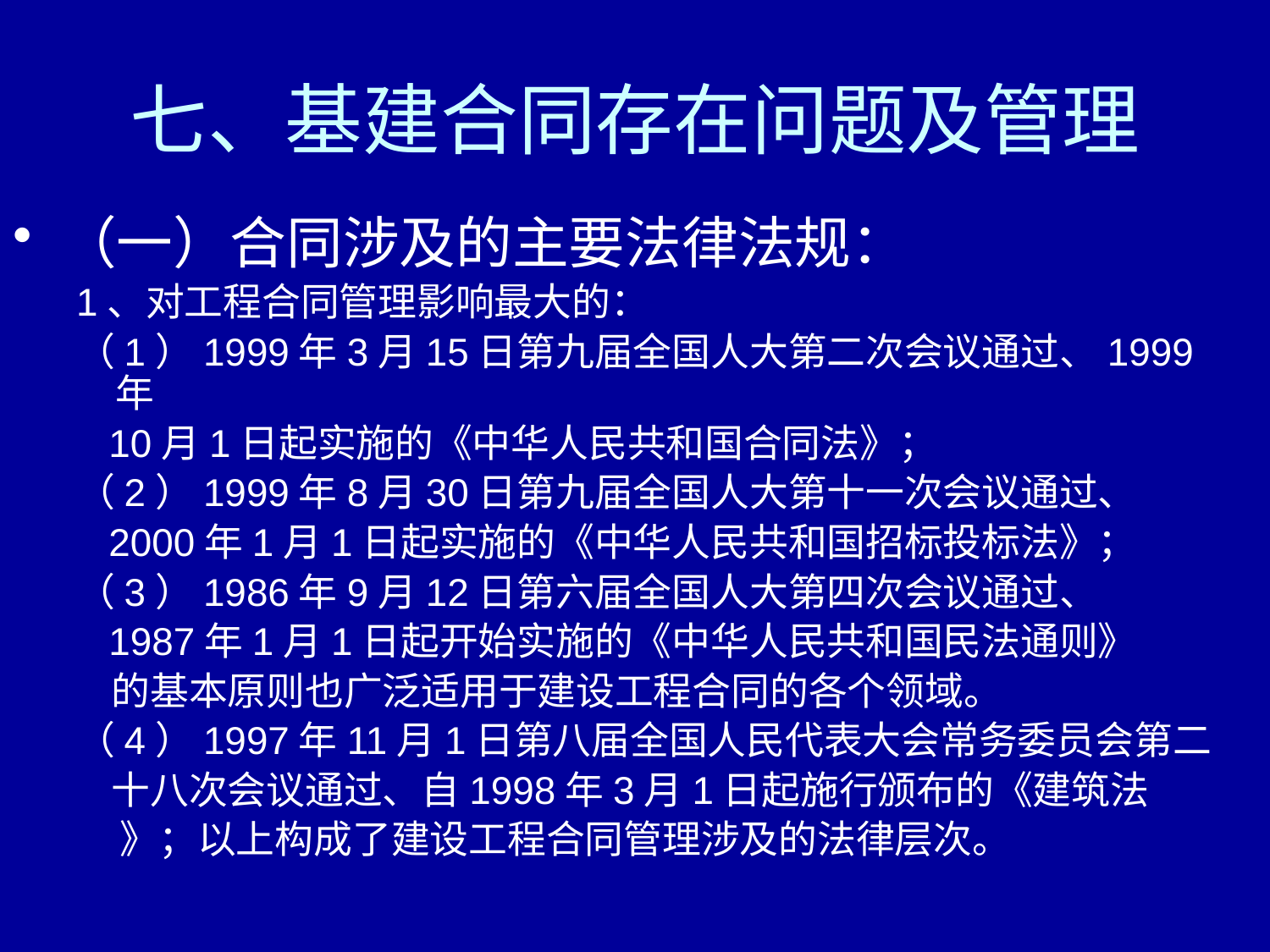

# 七、基建合同存在问题及管理
（一）合同涉及的主要法律法规：
1、对工程合同管理影响最大的：
（1）1999年3月15日第九届全国人大第二次会议通过、1999年
   10月1日起实施的《中华人民共和国合同法》；
（2）1999年8月30日第九届全国人大第十一次会议通过、
   2000年1月1日起实施的《中华人民共和国招标投标法》；
（3）1986年9月12日第六届全国人大第四次会议通过、
   1987年1月1日起开始实施的《中华人民共和国民法通则》
   的基本原则也广泛适用于建设工程合同的各个领域。
（4）1997年11月1日第八届全国人民代表大会常务委员会第二
   十八次会议通过、自1998年3月1日起施行颁布的《建筑法
    》；以上构成了建设工程合同管理涉及的法律层次。